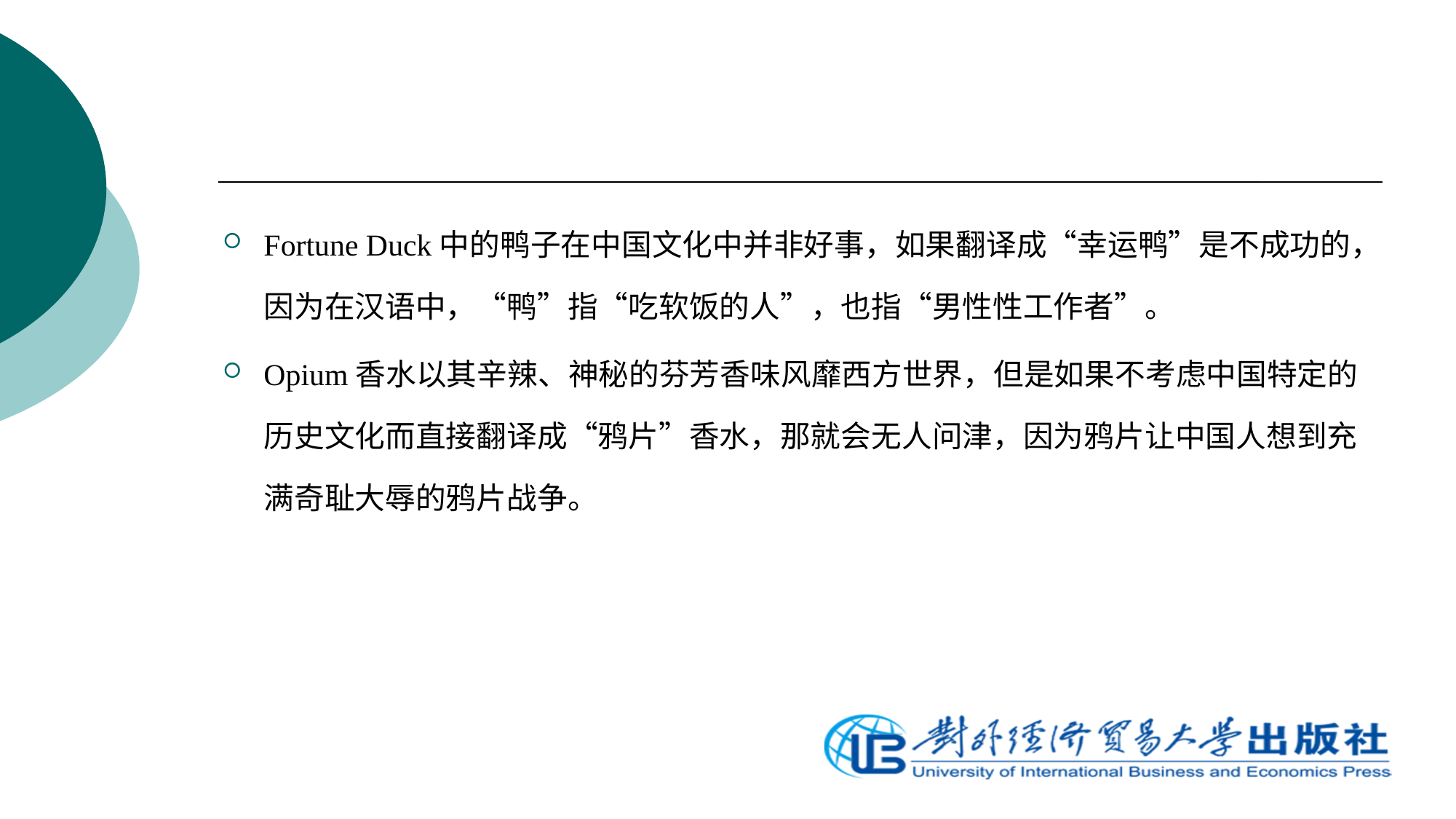

Fortune Duck中的鸭子在中国文化中并非好事，如果翻译成“幸运鸭”是不成功的，因为在汉语中，“鸭”指“吃软饭的人”，也指“男性性工作者”。
Opium香水以其辛辣、神秘的芬芳香味风靡西方世界，但是如果不考虑中国特定的历史文化而直接翻译成“鸦片”香水，那就会无人问津，因为鸦片让中国人想到充满奇耻大辱的鸦片战争。